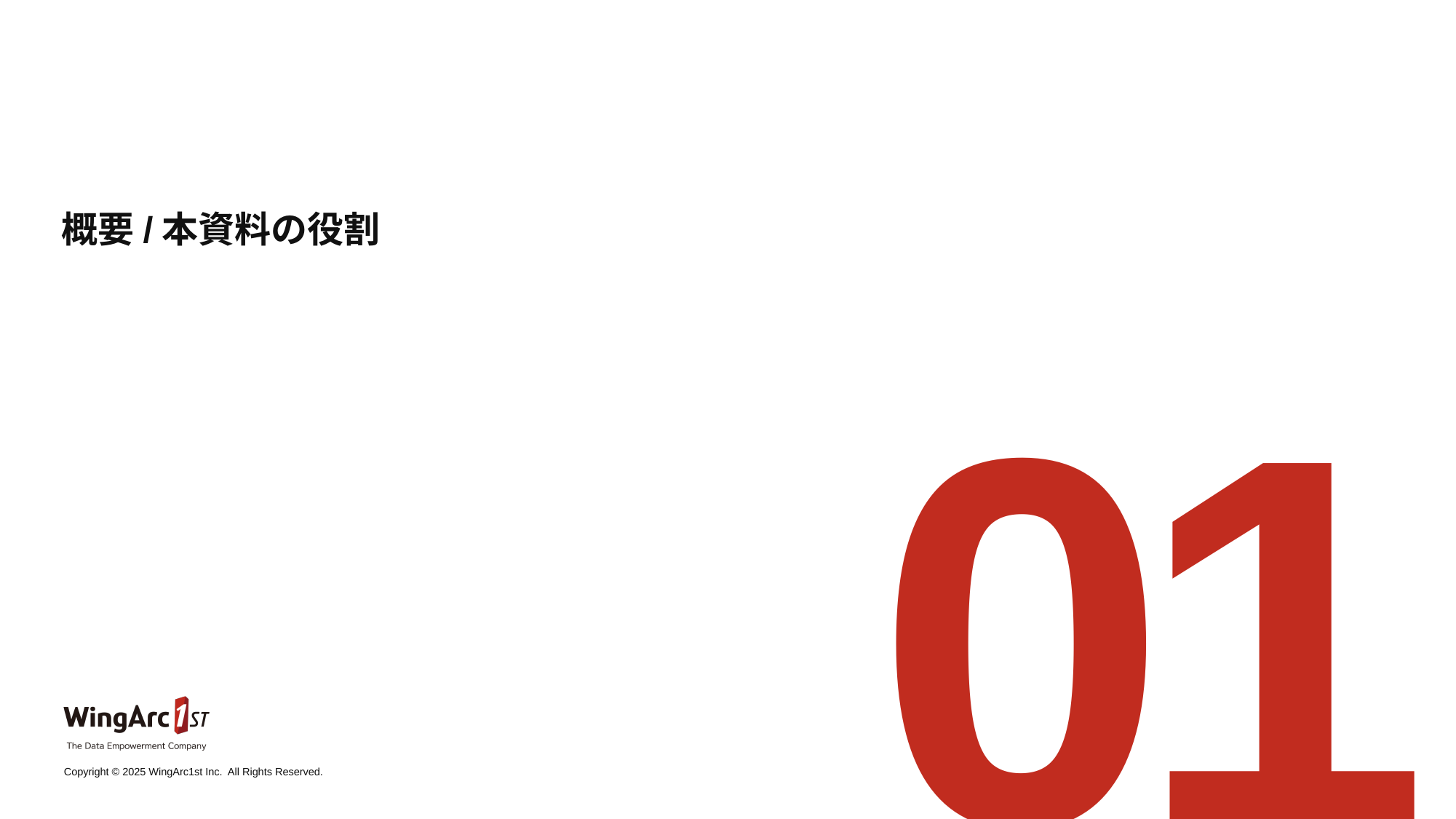

# 概要/本資料の役割
01
Copyright © 2025 WingArc1st Inc.  All Rights Reserved.